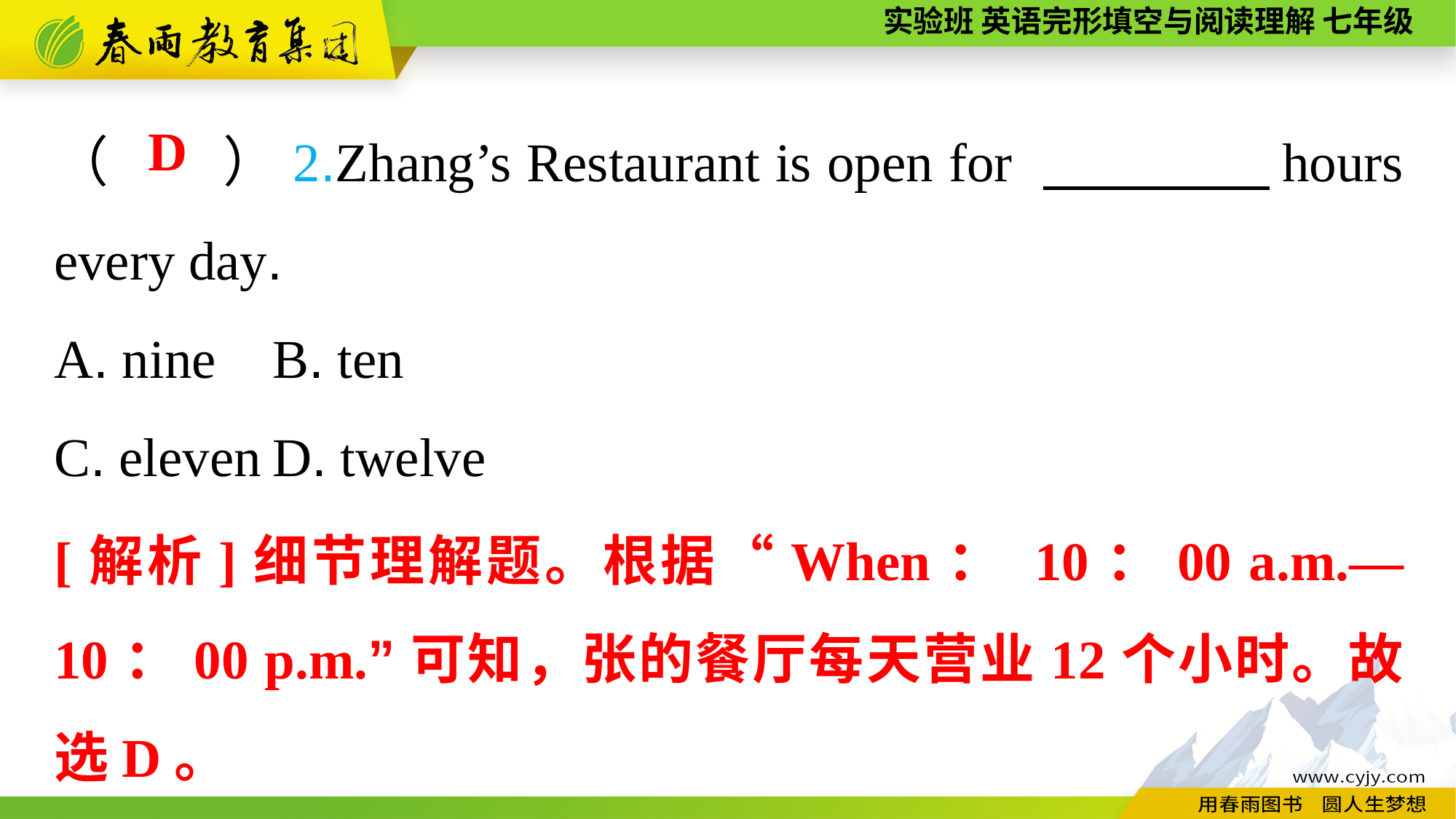

（　　）2.Zhang’s Restaurant is open for 　　　　hours every day.
A. nine	B. ten
C. eleven	D. twelve
D
[解析]细节理解题。根据“When： 10：00 a.m.—10：00 p.m.”可知，张的餐厅每天营业12个小时。故选D。